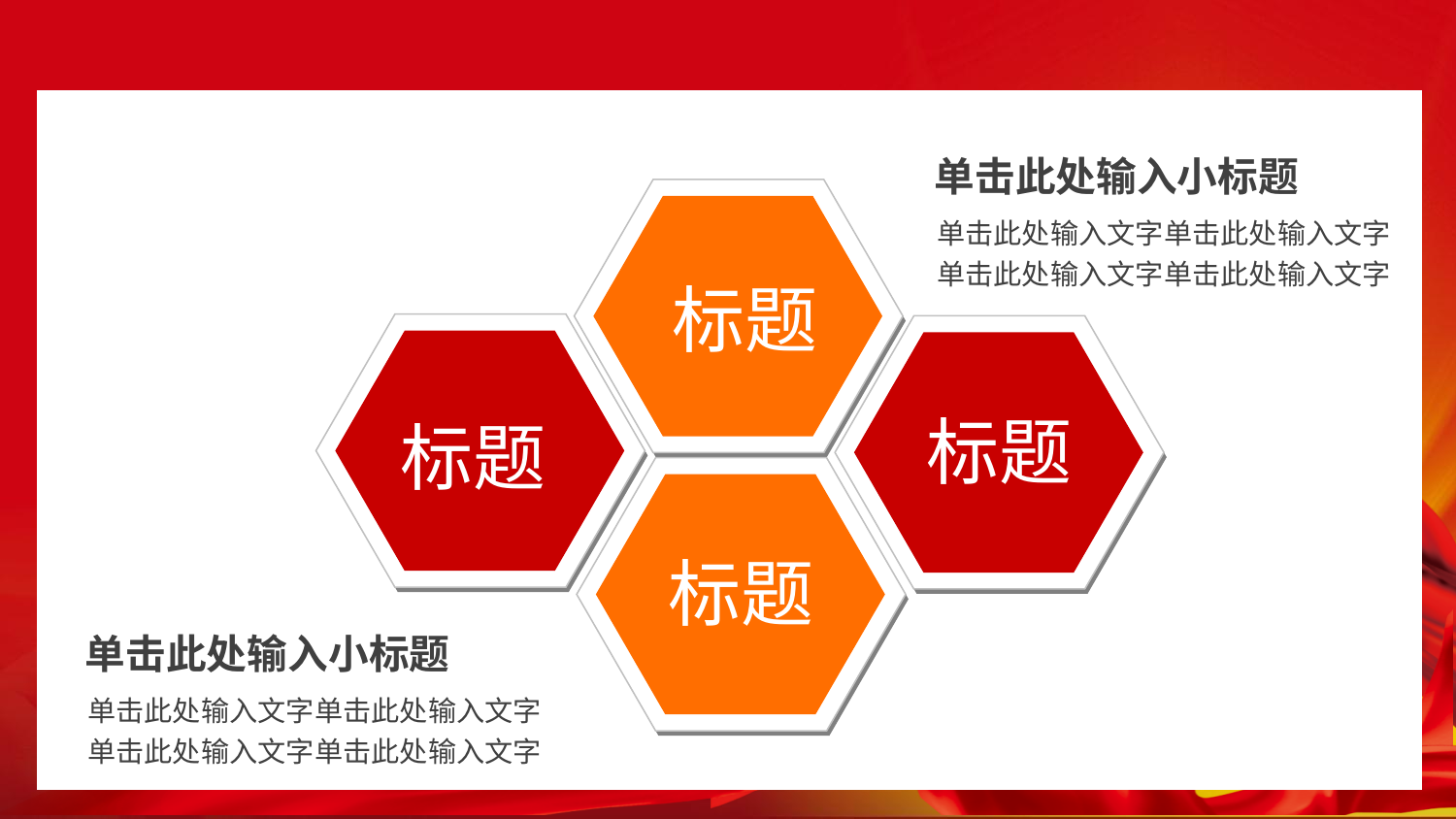

#
单击此处输入小标题

单击此处输入文字单击此处输入文字
单击此处输入文字单击此处输入文字
标题

标题
标题

标题
单击此处输入小标题
单击此处输入文字单击此处输入文字
单击此处输入文字单击此处输入文字